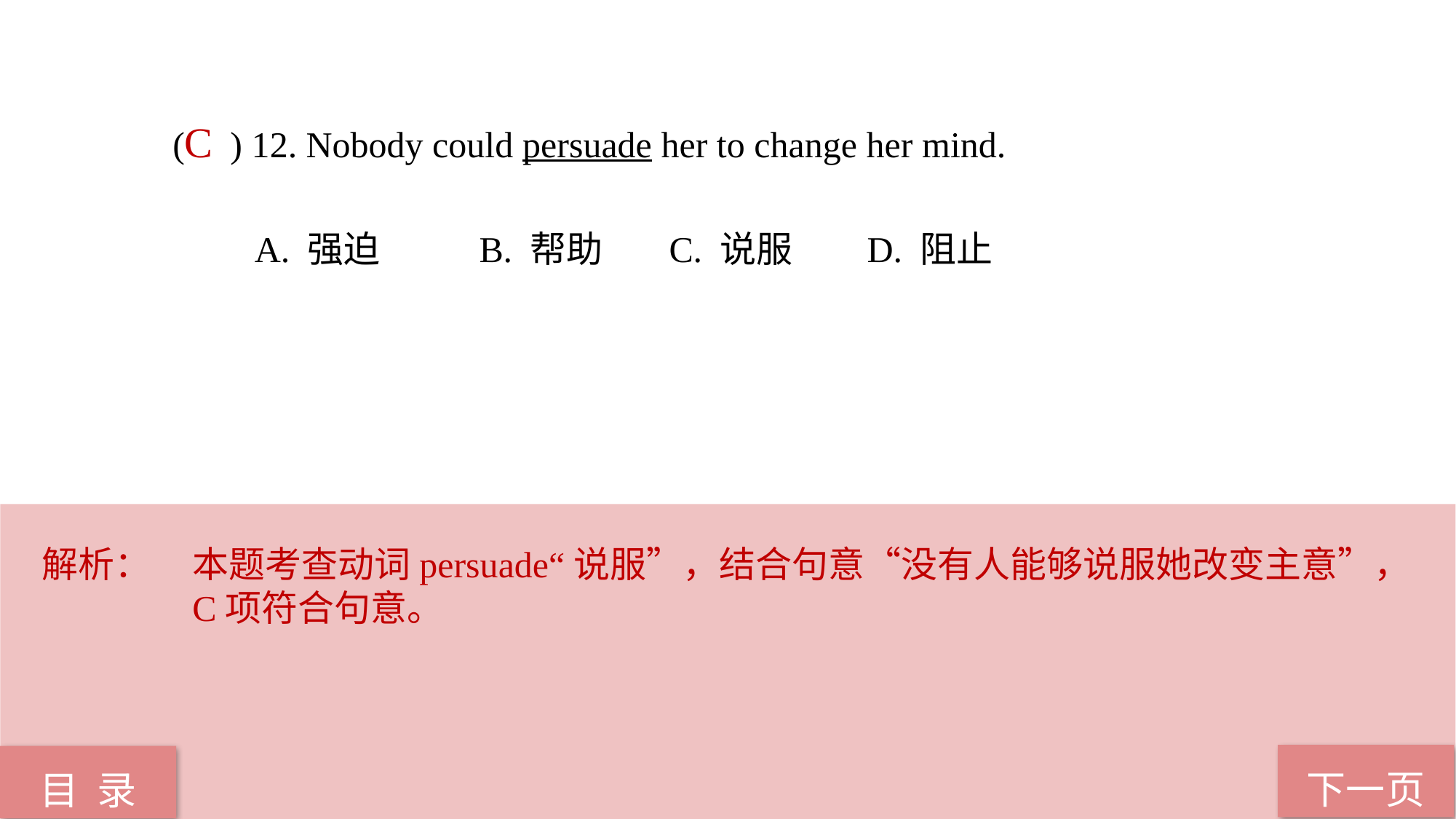

(     ) 12. Nobody could persuade her to change her mind.

         A. 强迫           B. 帮助       C. 说服        D. 阻止
C
解析：	本题考查动词persuade“说服”，结合句意“没有人能够说服她改变主意”，C项符合句意。